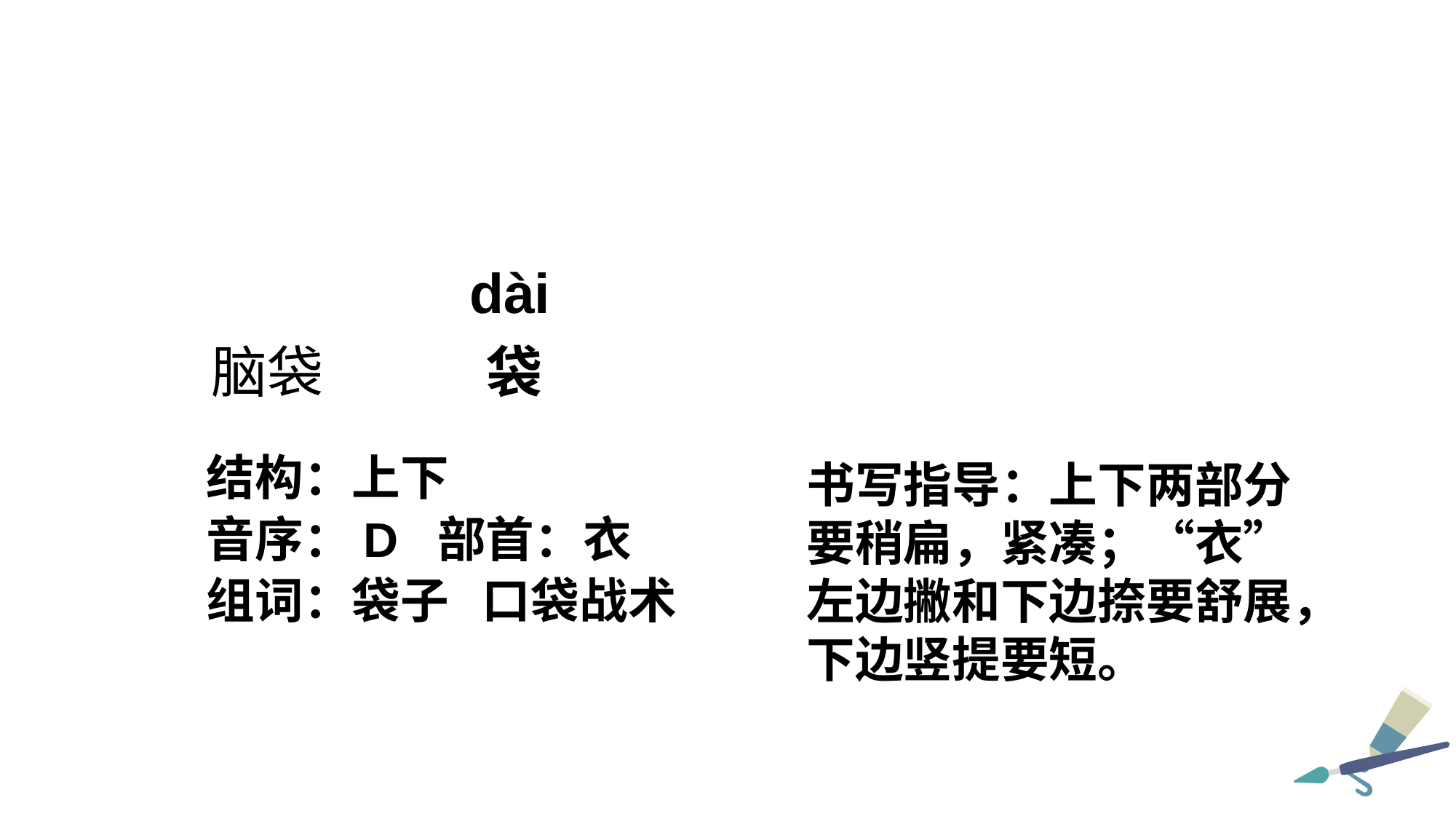

dài
脑袋
袋
结构：上下
书写指导：上下两部分要稍扁，紧凑；“衣”左边撇和下边捺要舒展，下边竖提要短。
音序：D  部首：衣
组词：袋子   口袋战术